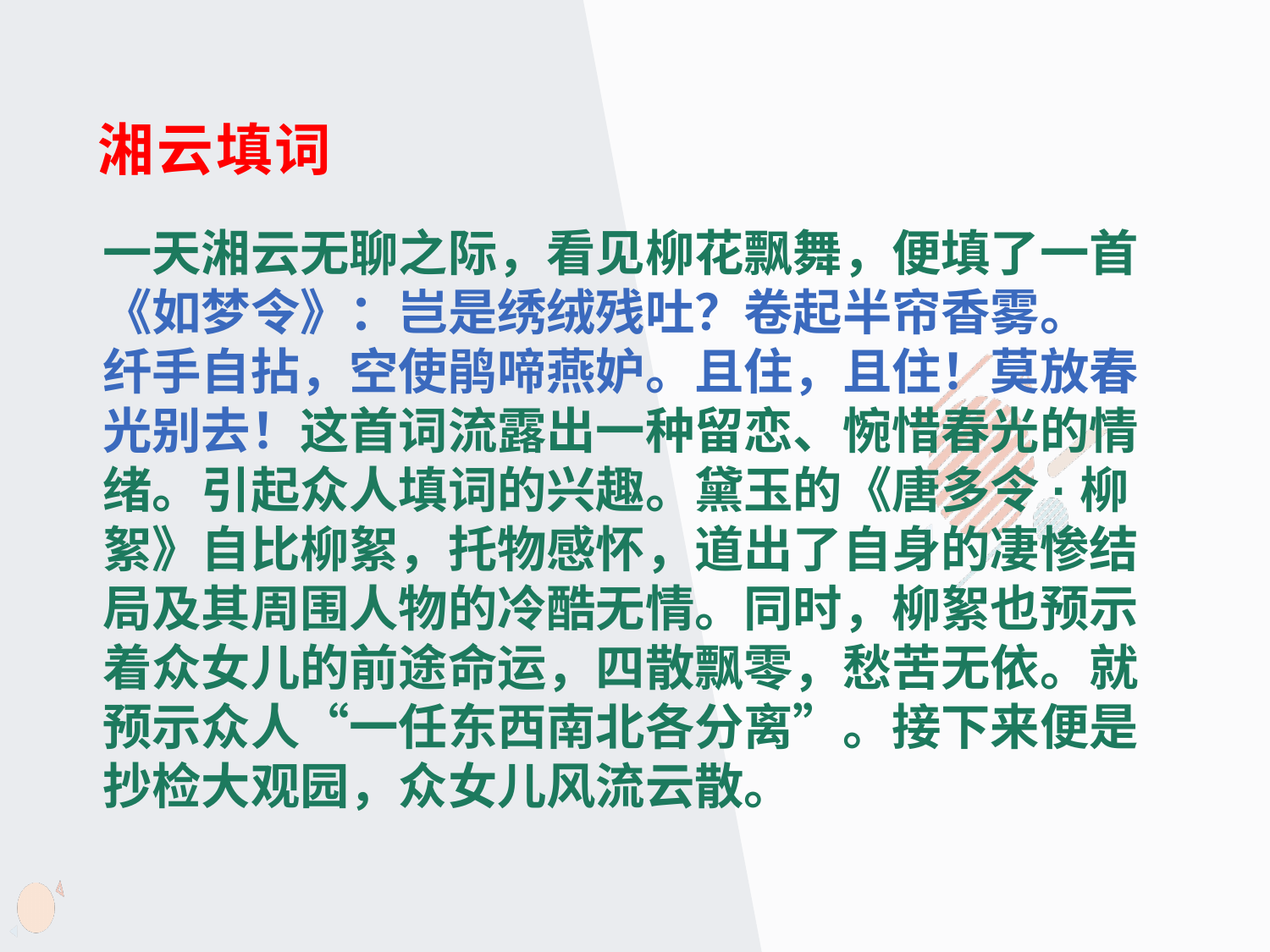

湘云填词
一天湘云无聊之际，看见柳花飘舞，便填了一首《如梦令》：岂是绣绒残吐？卷起半帘香雾。
纤手自拈，空使鹃啼燕妒。且住，且住！莫放春光别去！这首词流露出一种留恋、惋惜春光的情绪。引起众人填词的兴趣。黛玉的《唐多令·柳絮》自比柳絮，托物感怀，道出了自身的凄惨结局及其周围人物的冷酷无情。同时，柳絮也预示着众女儿的前途命运，四散飘零，愁苦无依。就预示众人“一任东西南北各分离”。接下来便是抄检大观园，众女儿风流云散。